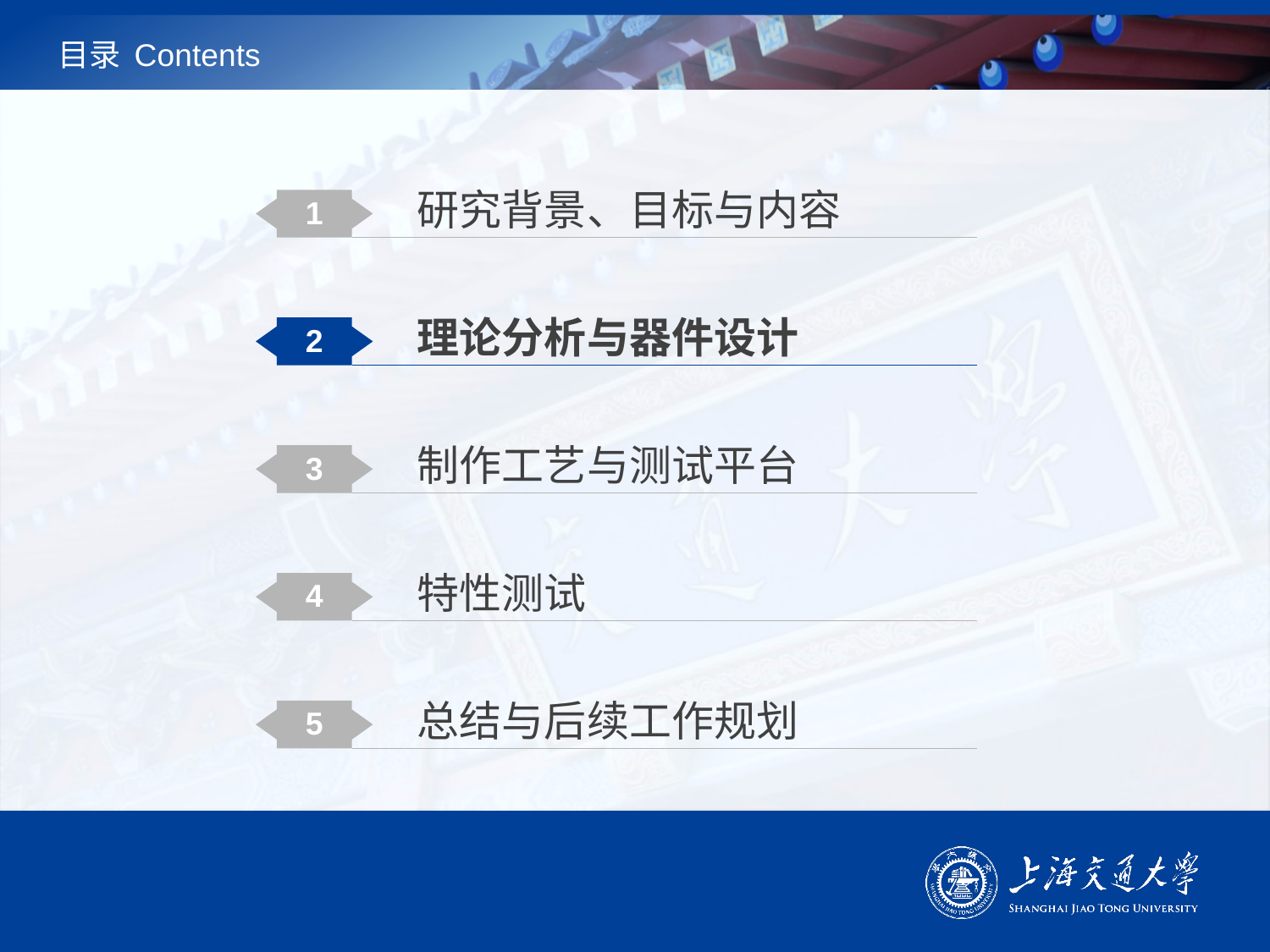

# 目录 Contents
研究背景、目标与内容
1

理论分析与器件设计
2

制作工艺与测试平台
3

特性测试
4

总结与后续工作规划
5